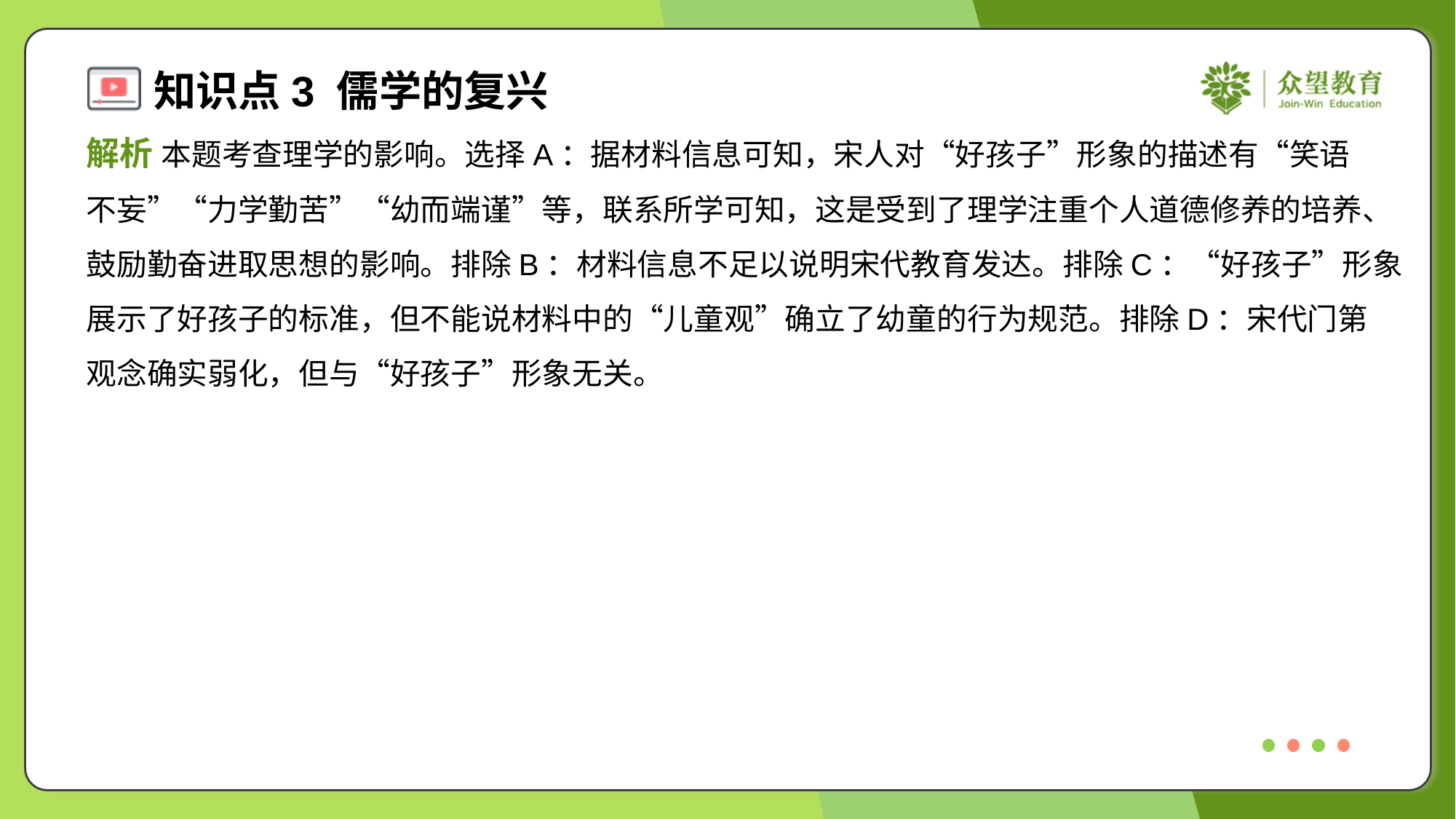

解析 本题考查理学的影响。选择A：据材料信息可知，宋人对“好孩子”形象的描述有“笑语
不妄”“力学勤苦”“幼而端谨”等，联系所学可知，这是受到了理学注重个人道德修养的培养、
鼓励勤奋进取思想的影响。排除B：材料信息不足以说明宋代教育发达。排除C：“好孩子”形象
展示了好孩子的标准，但不能说材料中的“儿童观”确立了幼童的行为规范。排除D：宋代门第
观念确实弱化，但与“好孩子”形象无关。